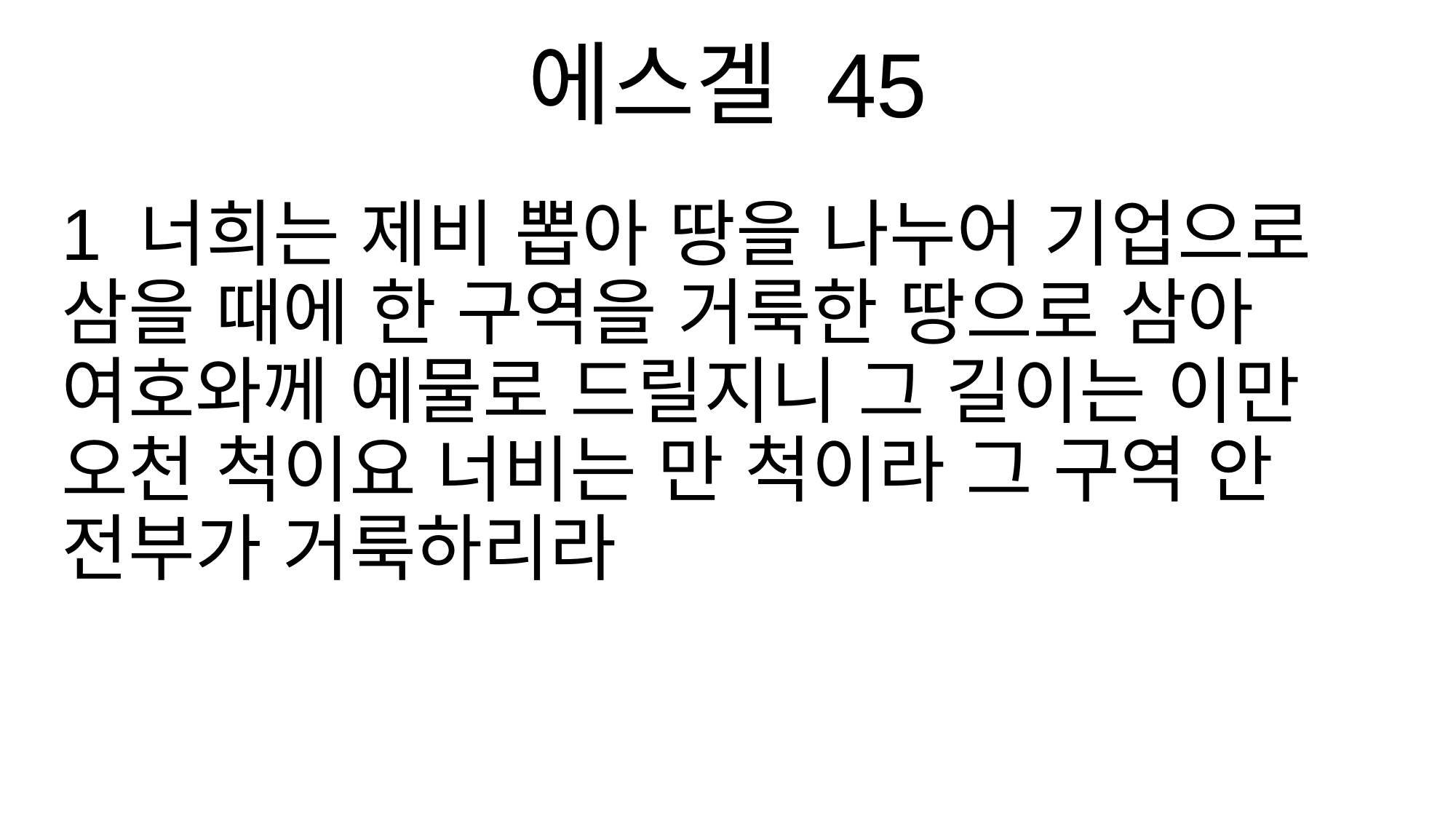

에스겔 45
1 너희는 제비 뽑아 땅을 나누어 기업으로 삼을 때에 한 구역을 거룩한 땅으로 삼아 여호와께 예물로 드릴지니 그 길이는 이만 오천 척이요 너비는 만 척이라 그 구역 안 전부가 거룩하리라